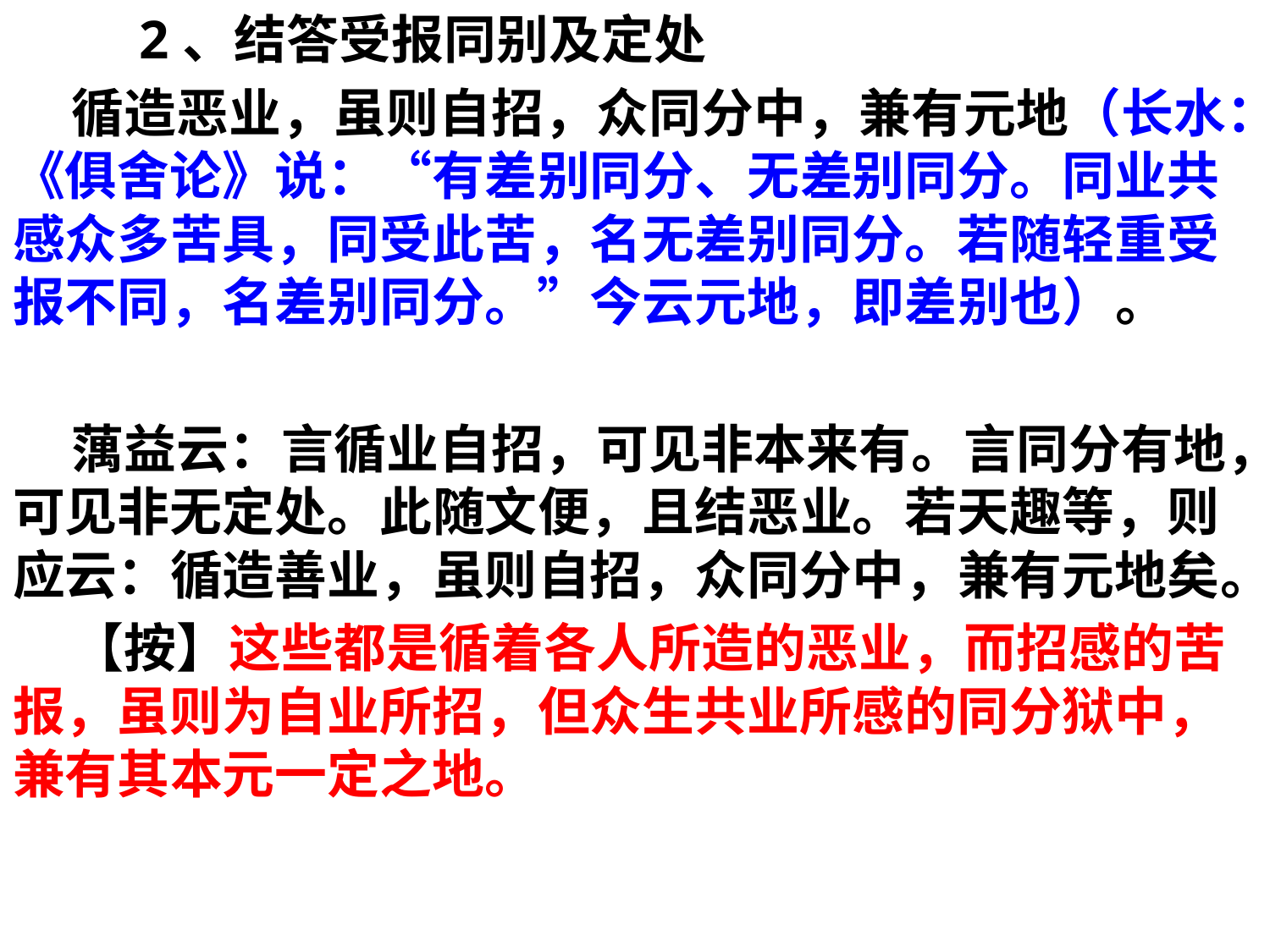

2、结答受报同别及定处
    循造恶业，虽则自招，众同分中，兼有元地（长水：《俱舍论》说：“有差别同分、无差别同分。同业共感众多苦具，同受此苦，名无差别同分。若随轻重受报不同，名差别同分。”今云元地，即差别也）。

    蕅益云：言循业自招，可见非本来有。言同分有地，可见非无定处。此随文便，且结恶业。若天趣等，则应云：循造善业，虽则自招，众同分中，兼有元地矣。
    【按】这些都是循着各人所造的恶业，而招感的苦报，虽则为自业所招，但众生共业所感的同分狱中，兼有其本元一定之地。